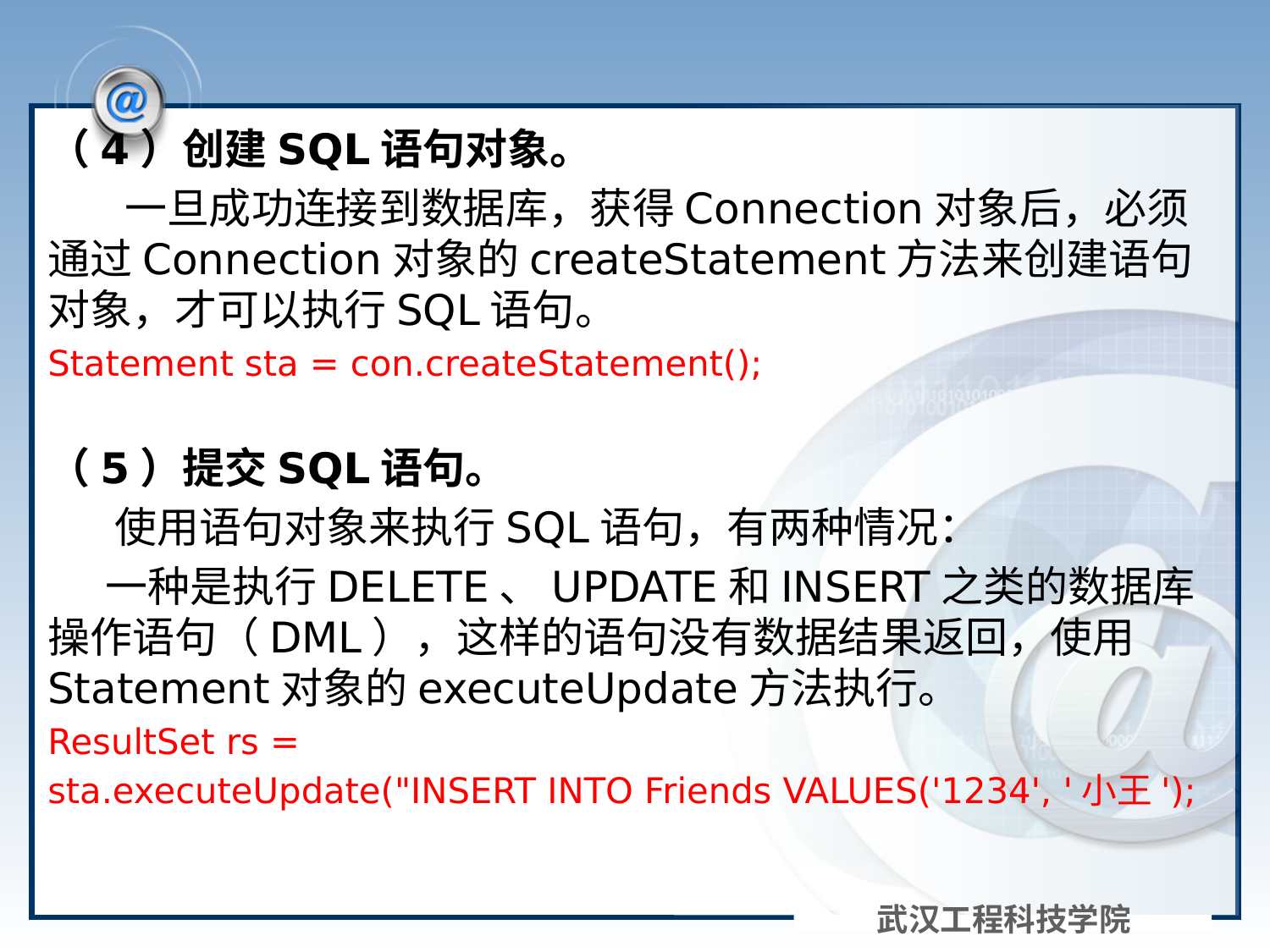

#
（4）创建SQL语句对象。
       一旦成功连接到数据库，获得Connection对象后，必须通过Connection对象的createStatement方法来创建语句对象，才可以执行SQL语句。
Statement sta = con.createStatement();

（5）提交SQL语句。
      使用语句对象来执行SQL语句，有两种情况：
     一种是执行DELETE、UPDATE和INSERT之类的数据库操作语句（DML），这样的语句没有数据结果返回，使用Statement对象的executeUpdate方法执行。
ResultSet rs =
sta.executeUpdate("INSERT INTO Friends VALUES('1234', '小王');

武汉工程科技学院